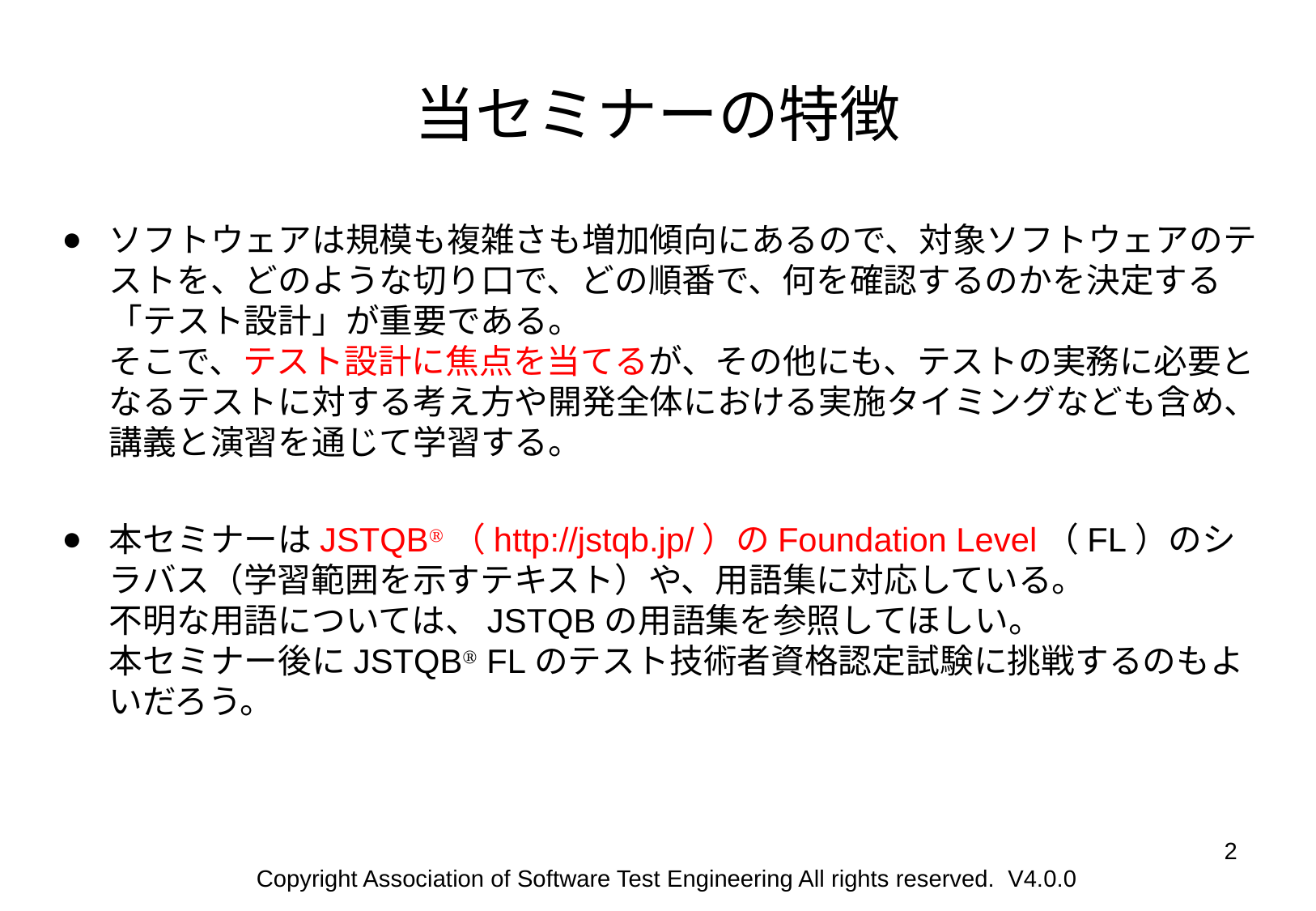

# 当セミナーの特徴
ソフトウェアは規模も複雑さも増加傾向にあるので、対象ソフトウェアのテストを、どのような切り口で、どの順番で、何を確認するのかを決定する「テスト設計」が重要である。
そこで、テスト設計に焦点を当てるが、その他にも、テストの実務に必要となるテストに対する考え方や開発全体における実施タイミングなども含め、講義と演習を通じて学習する。

本セミナーはJSTQBⓇ（http://jstqb.jp/）のFoundation Level（FL）のシラバス（学習範囲を示すテキスト）や、用語集に対応している。
不明な用語については、JSTQBの用語集を参照してほしい。
本セミナー後にJSTQBⓇ FLのテスト技術者資格認定試験に挑戦するのもよいだろう。
2
Copyright Association of Software Test Engineering All rights reserved.  V4.0.0